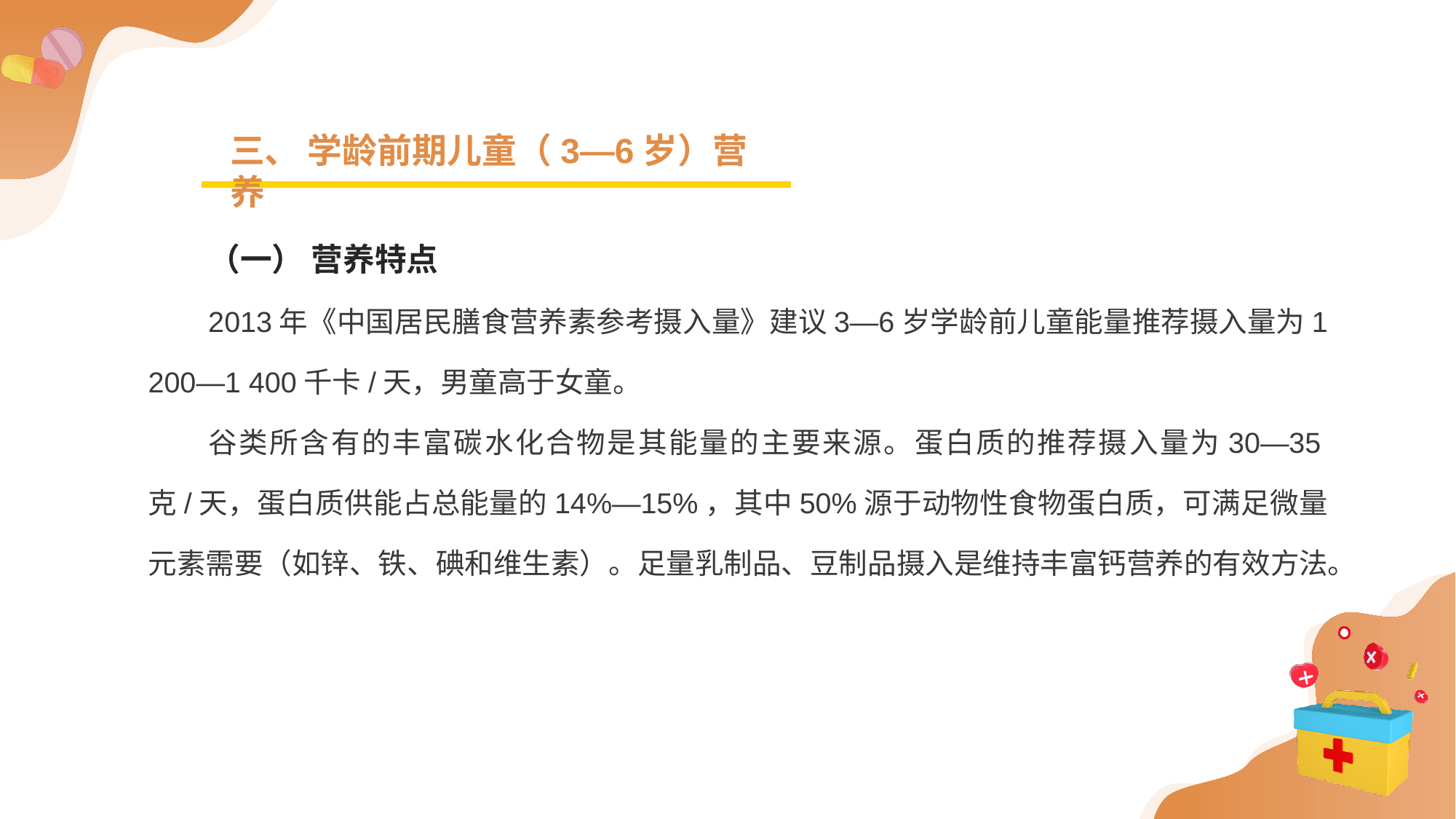

三、 学龄前期儿童（3—6岁）营养
（一） 营养特点
2013年《中国居民膳食营养素参考摄入量》建议3—6岁学龄前儿童能量推荐摄入量为1 200—1 400千卡/天，男童高于女童。
谷类所含有的丰富碳水化合物是其能量的主要来源。蛋白质的推荐摄入量为30—35克/天，蛋白质供能占总能量的14%—15%，其中50%源于动物性食物蛋白质，可满足微量元素需要（如锌、铁、碘和维生素）。足量乳制品、豆制品摄入是维持丰富钙营养的有效方法。